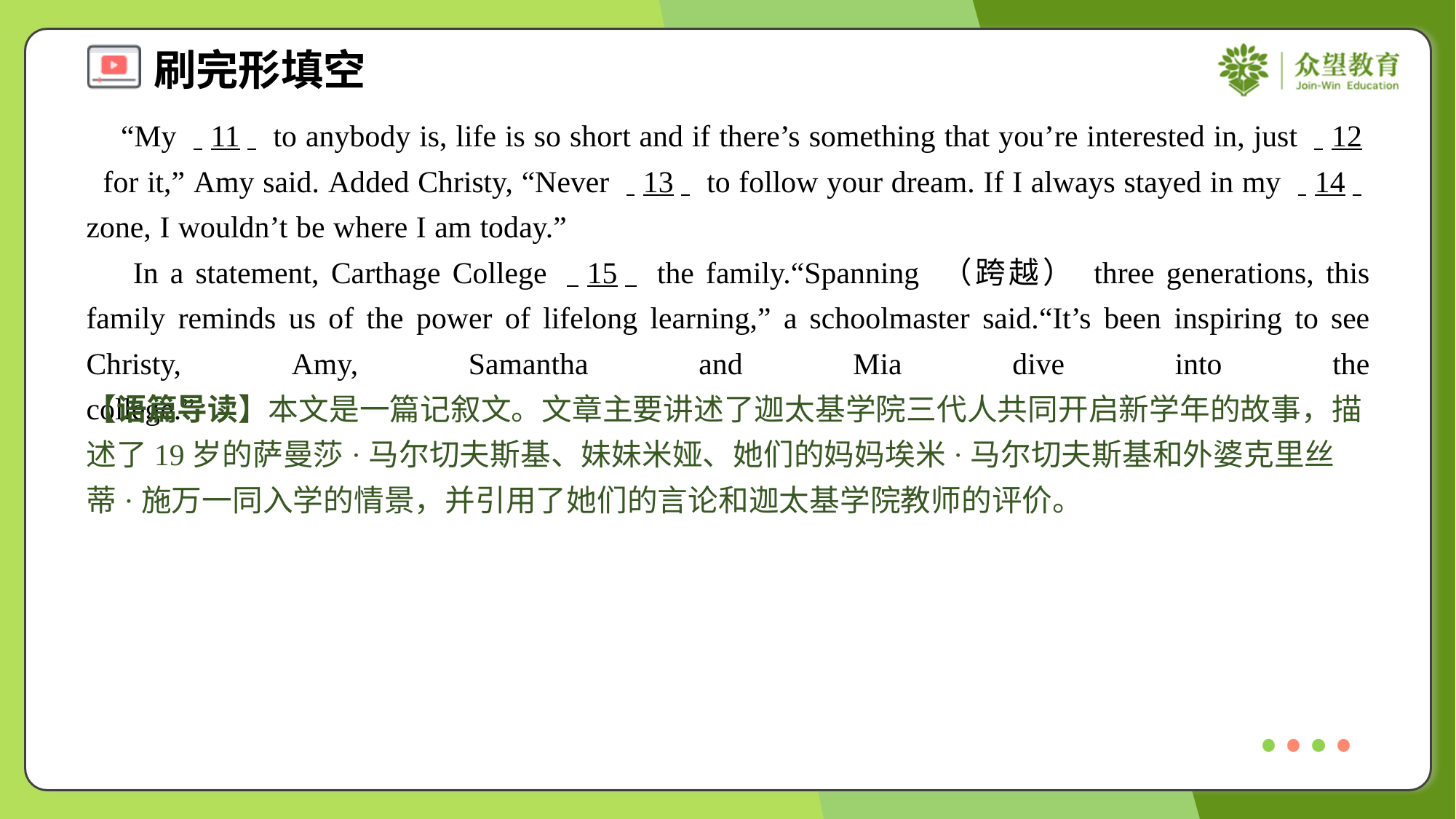

“My . .11. . to anybody is, life is so short and if there’s something that you’re interested in, just . .12. . for it,” Amy said. Added Christy, “Never . .13. . to follow your dream. If I always stayed in my . .14. . zone, I wouldn’t be where I am today.”
    In a statement, Carthage College . .15. . the family.“Spanning （跨越） three generations, this family reminds us of the power of lifelong learning,” a schoolmaster said.“It’s been inspiring to see Christy, Amy, Samantha and Mia dive into the college.”#6
【语篇导读】本文是一篇记叙文。文章主要讲述了迦太基学院三代人共同开启新学年的故事，描述了19岁的萨曼莎·马尔切夫斯基、妹妹米娅、她们的妈妈埃米·马尔切夫斯基和外婆克里丝蒂·施万一同入学的情景，并引用了她们的言论和迦太基学院教师的评价。